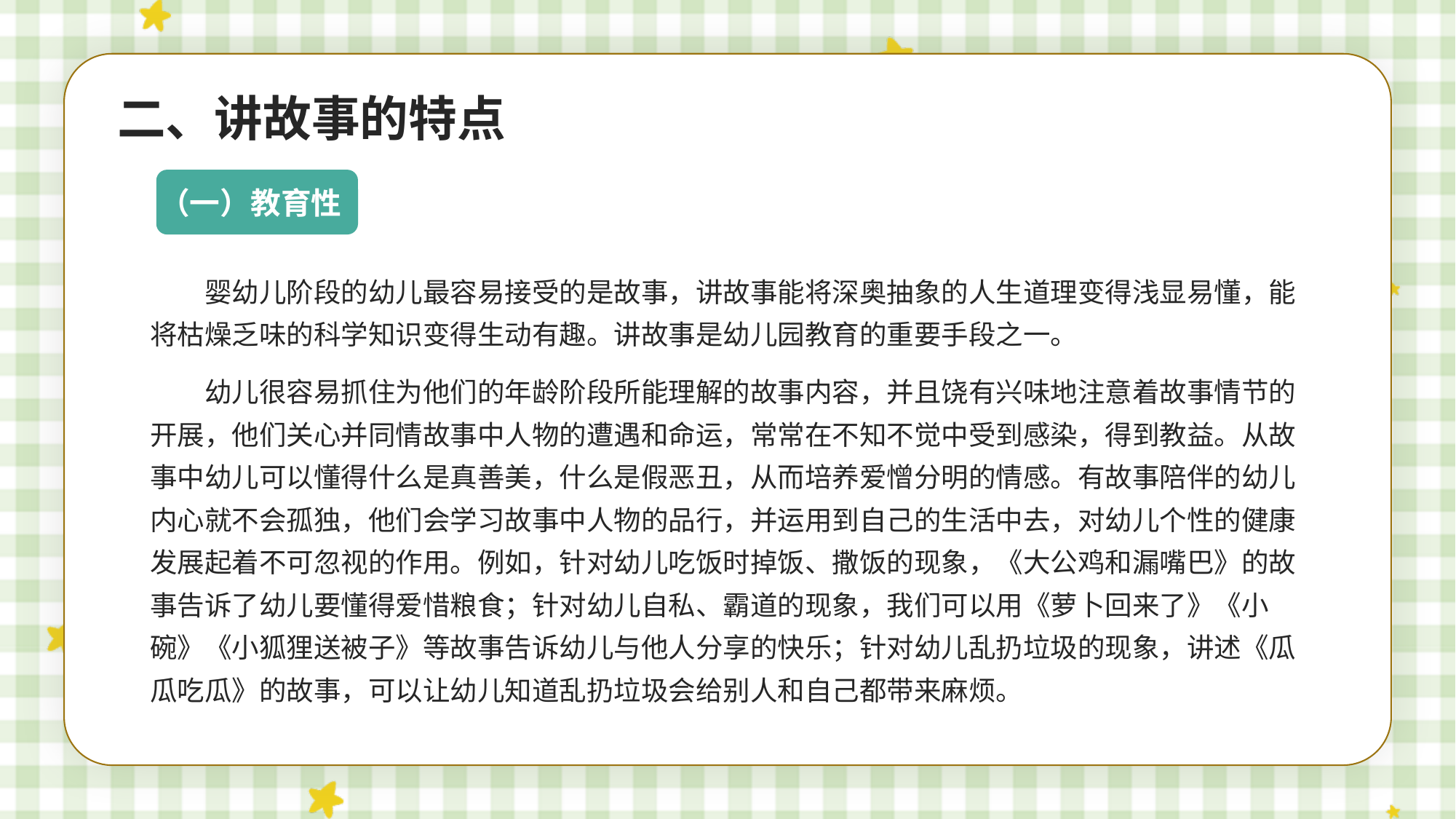

二、讲故事的特点
（一）教育性
婴幼儿阶段的幼儿最容易接受的是故事，讲故事能将深奥抽象的人生道理变得浅显易懂，能将枯燥乏味的科学知识变得生动有趣。讲故事是幼儿园教育的重要手段之一。
幼儿很容易抓住为他们的年龄阶段所能理解的故事内容，并且饶有兴味地注意着故事情节的开展，他们关心并同情故事中人物的遭遇和命运，常常在不知不觉中受到感染，得到教益。从故事中幼儿可以懂得什么是真善美，什么是假恶丑，从而培养爱憎分明的情感。有故事陪伴的幼儿内心就不会孤独，他们会学习故事中人物的品行，并运用到自己的生活中去，对幼儿个性的健康发展起着不可忽视的作用。例如，针对幼儿吃饭时掉饭、撒饭的现象，《大公鸡和漏嘴巴》的故事告诉了幼儿要懂得爱惜粮食；针对幼儿自私、霸道的现象，我们可以用《萝卜回来了》《小碗》《小狐狸送被子》等故事告诉幼儿与他人分享的快乐；针对幼儿乱扔垃圾的现象，讲述《瓜瓜吃瓜》的故事，可以让幼儿知道乱扔垃圾会给别人和自己都带来麻烦。